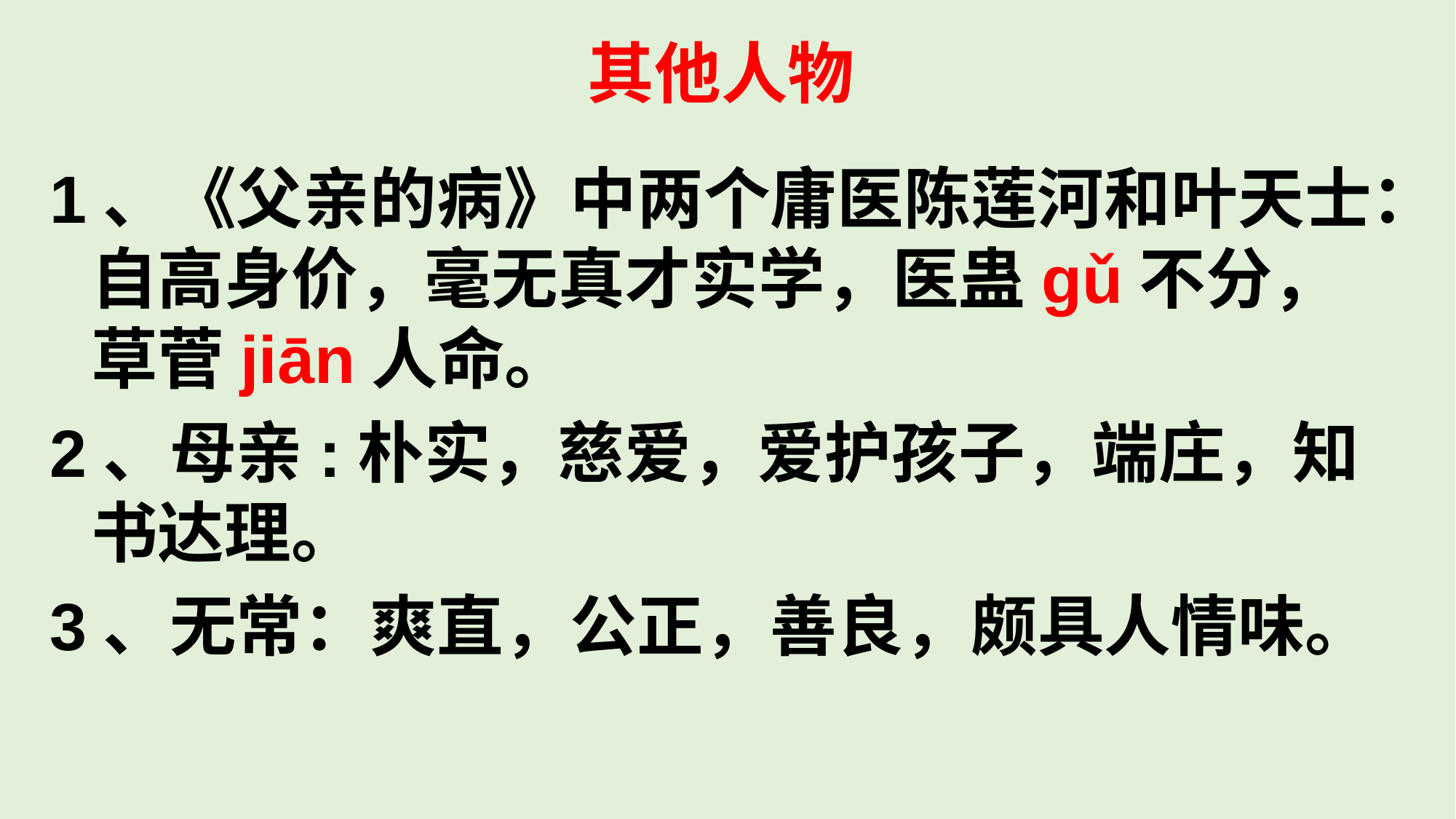

# 其他人物
1、《父亲的病》中两个庸医陈莲河和叶天士：自高身价，毫无真才实学，医蛊gǔ不分，草菅jiān人命。
2、母亲:朴实，慈爱，爱护孩子，端庄，知书达理。
3、无常：爽直，公正，善良，颇具人情味。